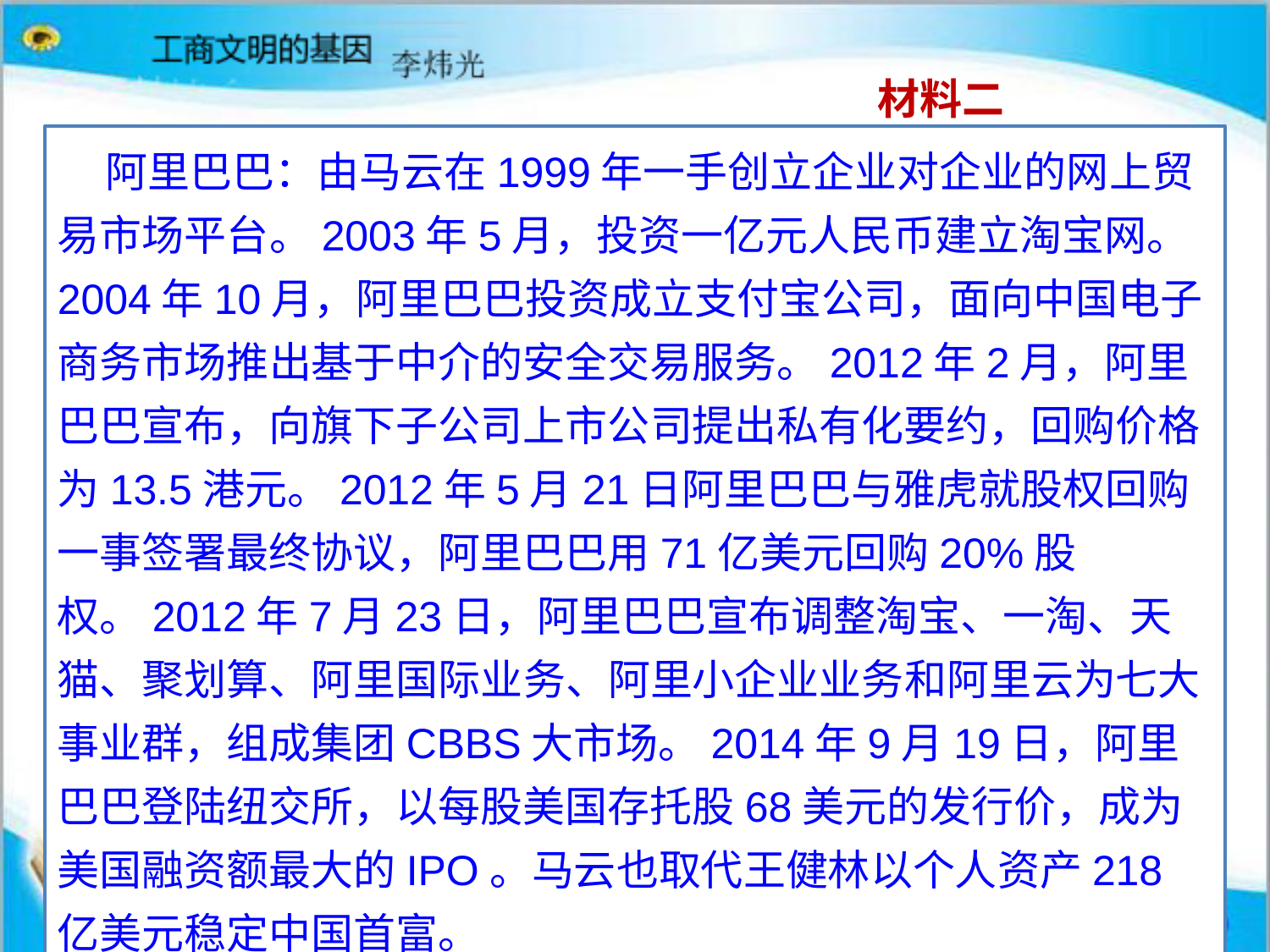

材料二
    阿里巴巴：由马云在1999年一手创立企业对企业的网上贸易市场平台。2003年5月，投资一亿元人民币建立淘宝网。2004年10月，阿里巴巴投资成立支付宝公司，面向中国电子商务市场推出基于中介的安全交易服务。2012年2月，阿里巴巴宣布，向旗下子公司上市公司提出私有化要约，回购价格为13.5港元。2012年5月21日阿里巴巴与雅虎就股权回购一事签署最终协议，阿里巴巴用71亿美元回购20%股权。2012年7月23日，阿里巴巴宣布调整淘宝、一淘、天猫、聚划算、阿里国际业务、阿里小企业业务和阿里云为七大事业群，组成集团CBBS大市场。2014年9月19日，阿里巴巴登陆纽交所，以每股美国存托股68美元的发行价，成为美国融资额最大的IPO。马云也取代王健林以个人资产218亿美元稳定中国首富。